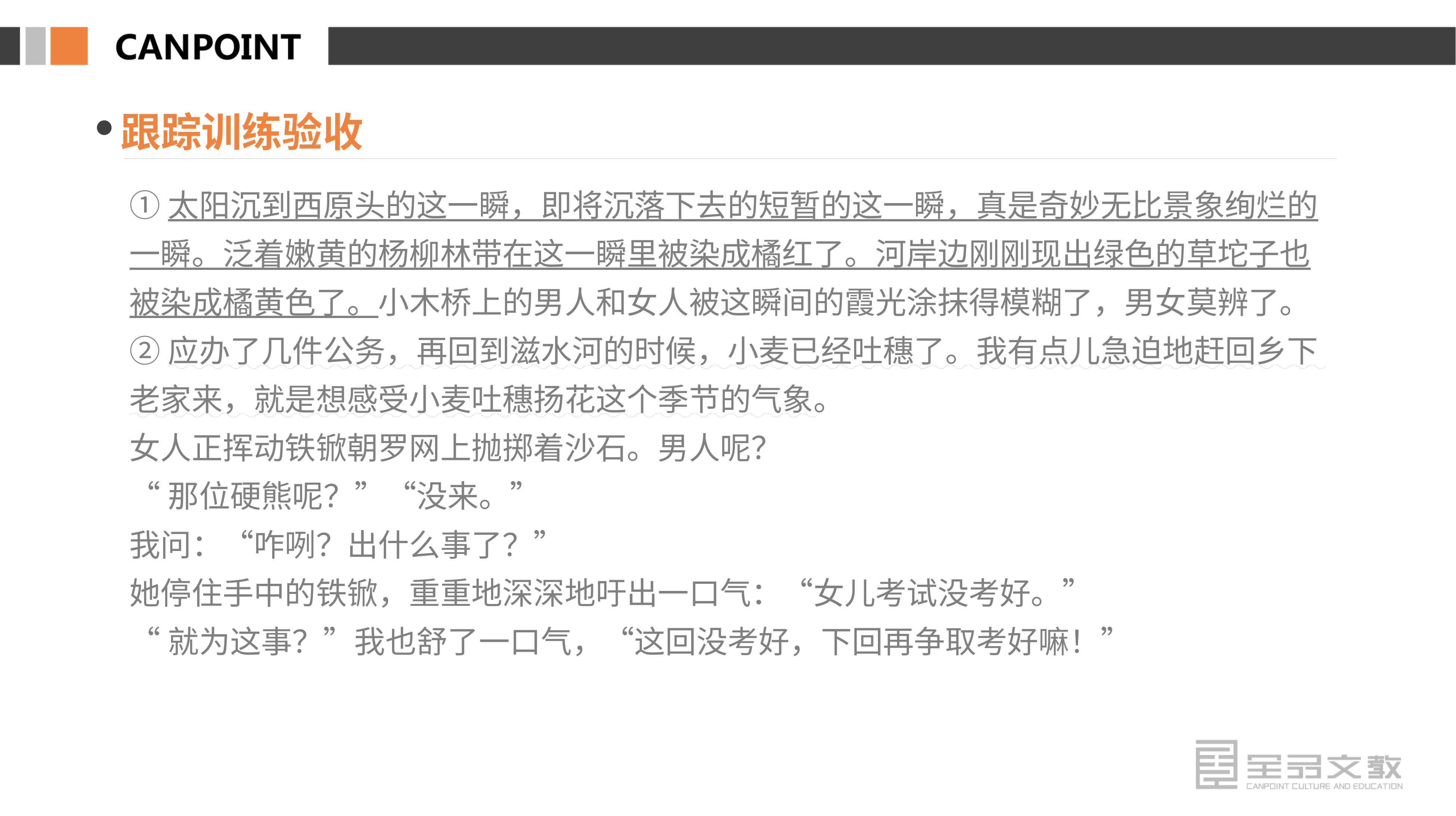

跟踪训练验收

①太阳沉到西原头的这一瞬，即将沉落下去的短暂的这一瞬，真是奇妙无比景象绚烂的一瞬。泛着嫩黄的杨柳林带在这一瞬里被染成橘红了。河岸边刚刚现出绿色的草坨子也被染成橘黄色了。小木桥上的男人和女人被这瞬间的霞光涂抹得模糊了，男女莫辨了。
②应办了几件公务，再回到滋水河的时候，小麦已经吐穗了。我有点儿急迫地赶回乡下老家来，就是想感受小麦吐穗扬花这个季节的气象。
女人正挥动铁锨朝罗网上抛掷着沙石。男人呢？
“那位硬熊呢？”“没来。”
我问：“咋咧？出什么事了？”
她停住手中的铁锨，重重地深深地吁出一口气：“女儿考试没考好。”
“就为这事？”我也舒了一口气，“这回没考好，下回再争取考好嘛！”